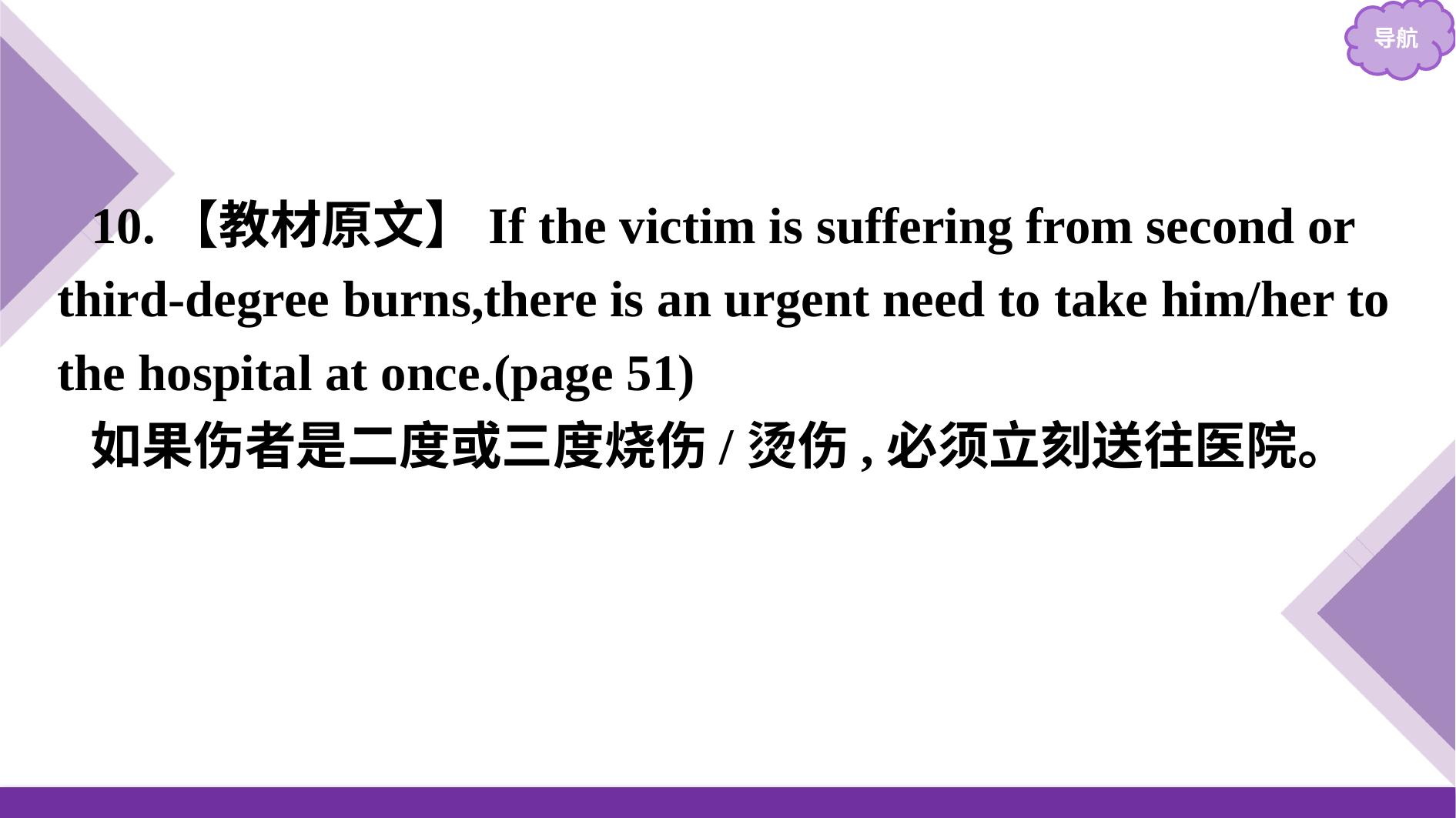

10.【教材原文】If the victim is suffering from second or third-degree burns,there is an urgent need to take him/her to the hospital at once.(page 51)
如果伤者是二度或三度烧伤/烫伤,必须立刻送往医院。